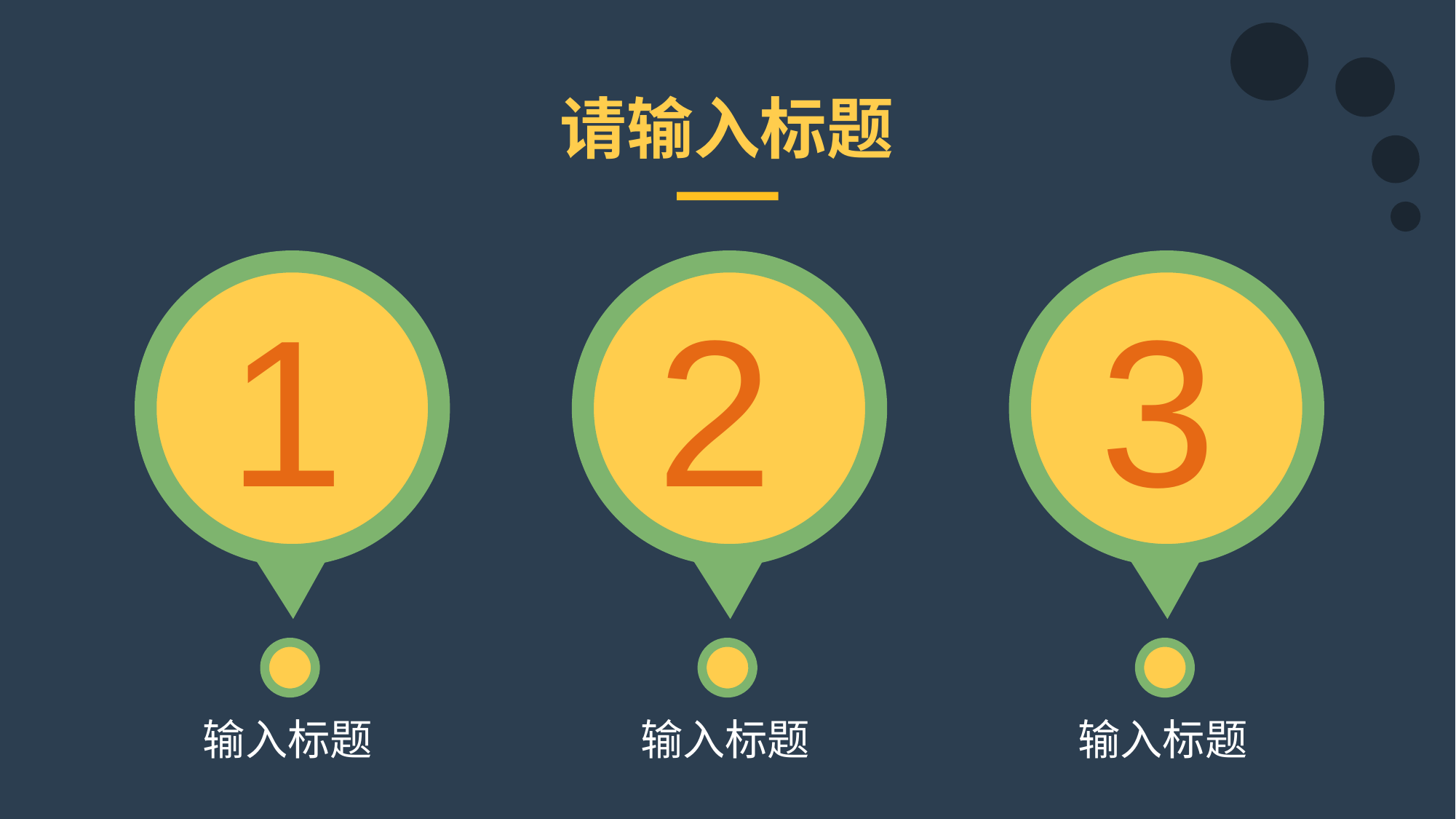

请输入标题

1
2
3

输入标题
输入标题
输入标题